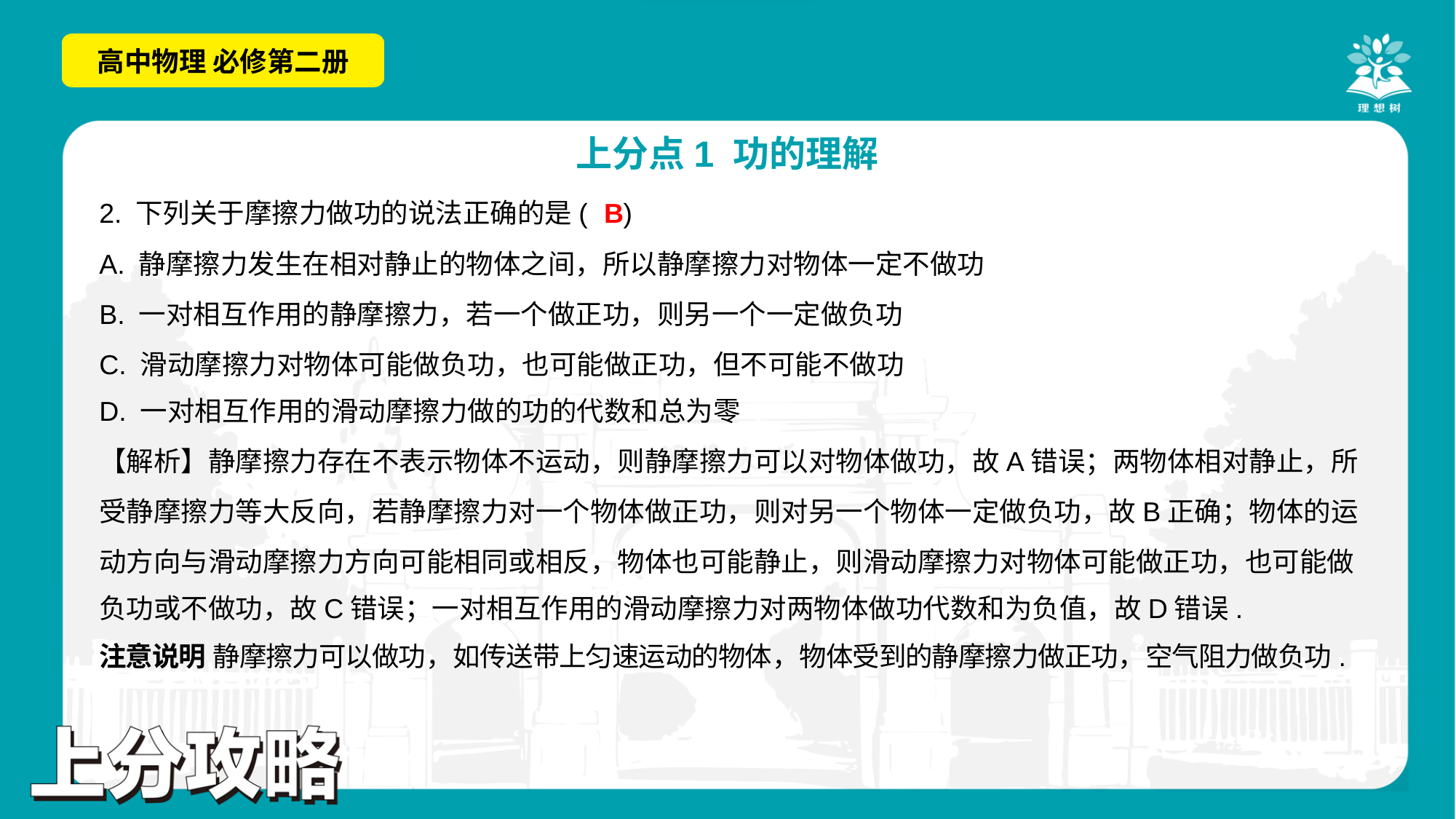

B
2. 下列关于摩擦力做功的说法正确的是(     )
A. 静摩擦力发生在相对静止的物体之间，所以静摩擦力对物体一定不做功
B. 一对相互作用的静摩擦力，若一个做正功，则另一个一定做负功
C. 滑动摩擦力对物体可能做负功，也可能做正功，但不可能不做功
D. 一对相互作用的滑动摩擦力做的功的代数和总为零
【解析】静摩擦力存在不表示物体不运动，则静摩擦力可以对物体做功，故A错误；两物体相对静止，所
受静摩擦力等大反向，若静摩擦力对一个物体做正功，则对另一个物体一定做负功，故B正确；物体的运
动方向与滑动摩擦力方向可能相同或相反，物体也可能静止，则滑动摩擦力对物体可能做正功，也可能做
负功或不做功，故C错误；一对相互作用的滑动摩擦力对两物体做功代数和为负值，故D错误.
注意说明 静摩擦力可以做功，如传送带上匀速运动的物体，物体受到的静摩擦力做正功，空气阻力做负功.